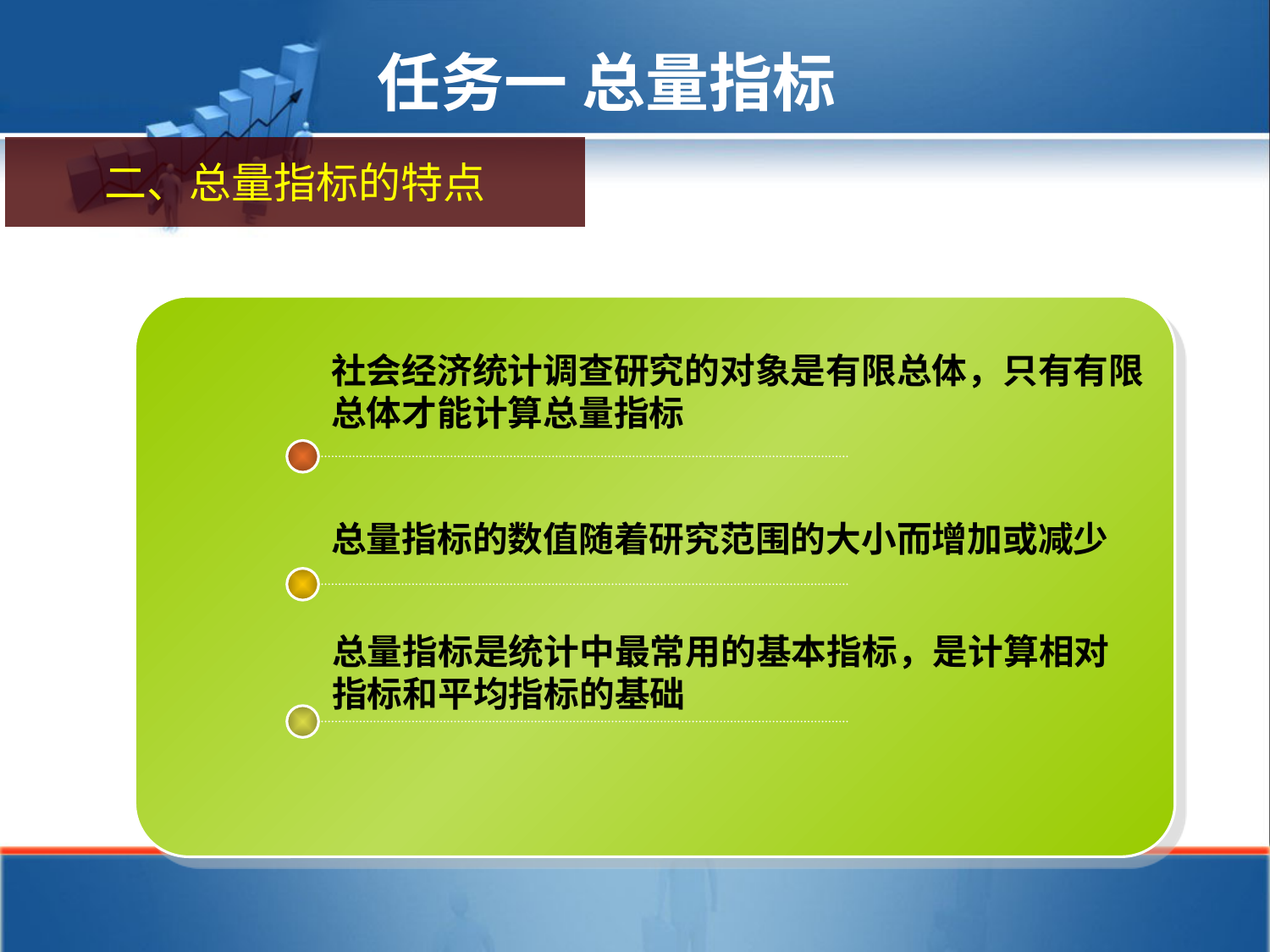

任务一 总量指标
二、总量指标的特点

社会经济统计调查研究的对象是有限总体，只有有限总体才能计算总量指标

总量指标的数值随着研究范围的大小而增加或减少

总量指标是统计中最常用的基本指标，是计算相对指标和平均指标的基础